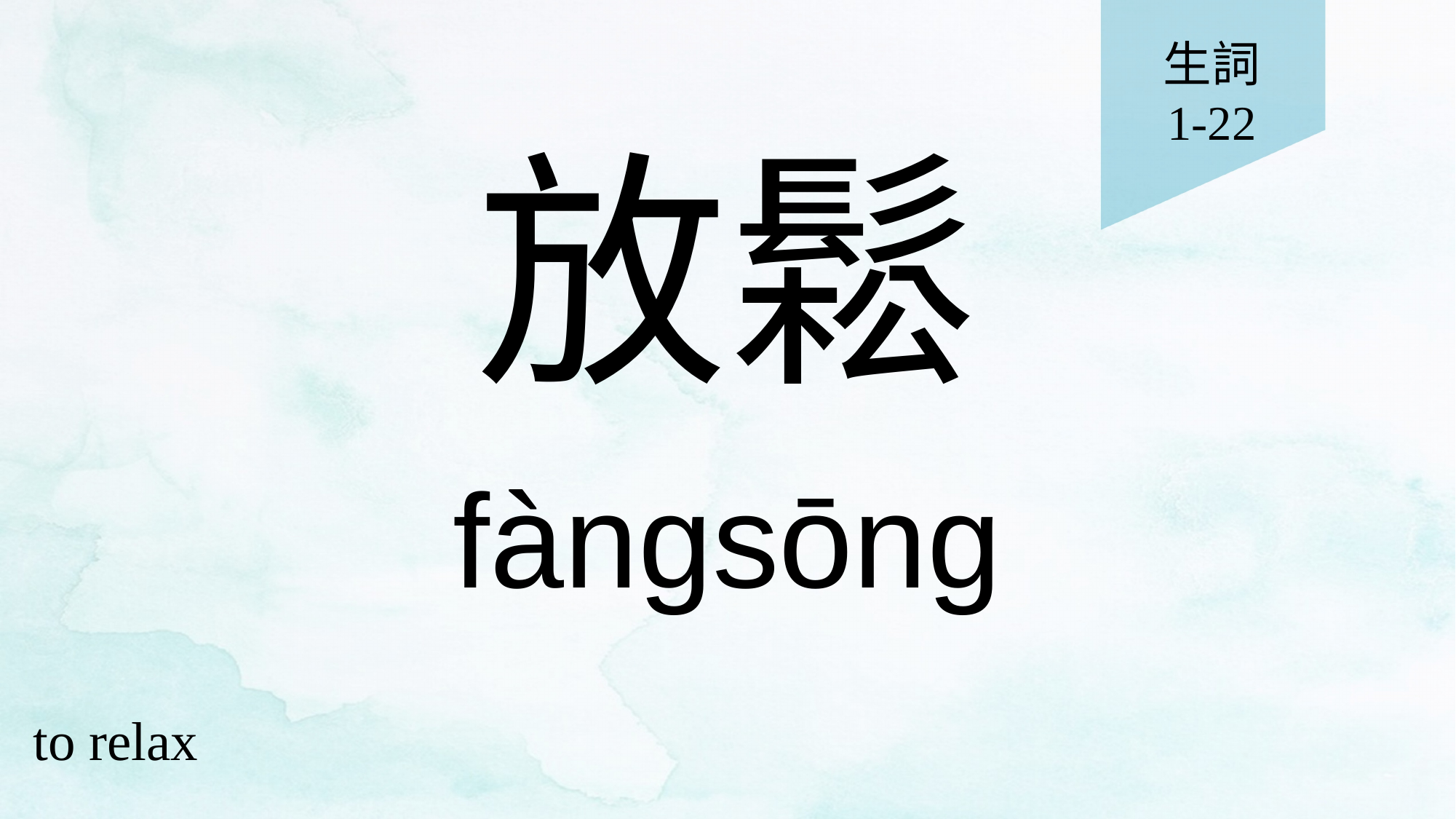

生詞
1-22
# 放鬆
fàngsōng
to relax